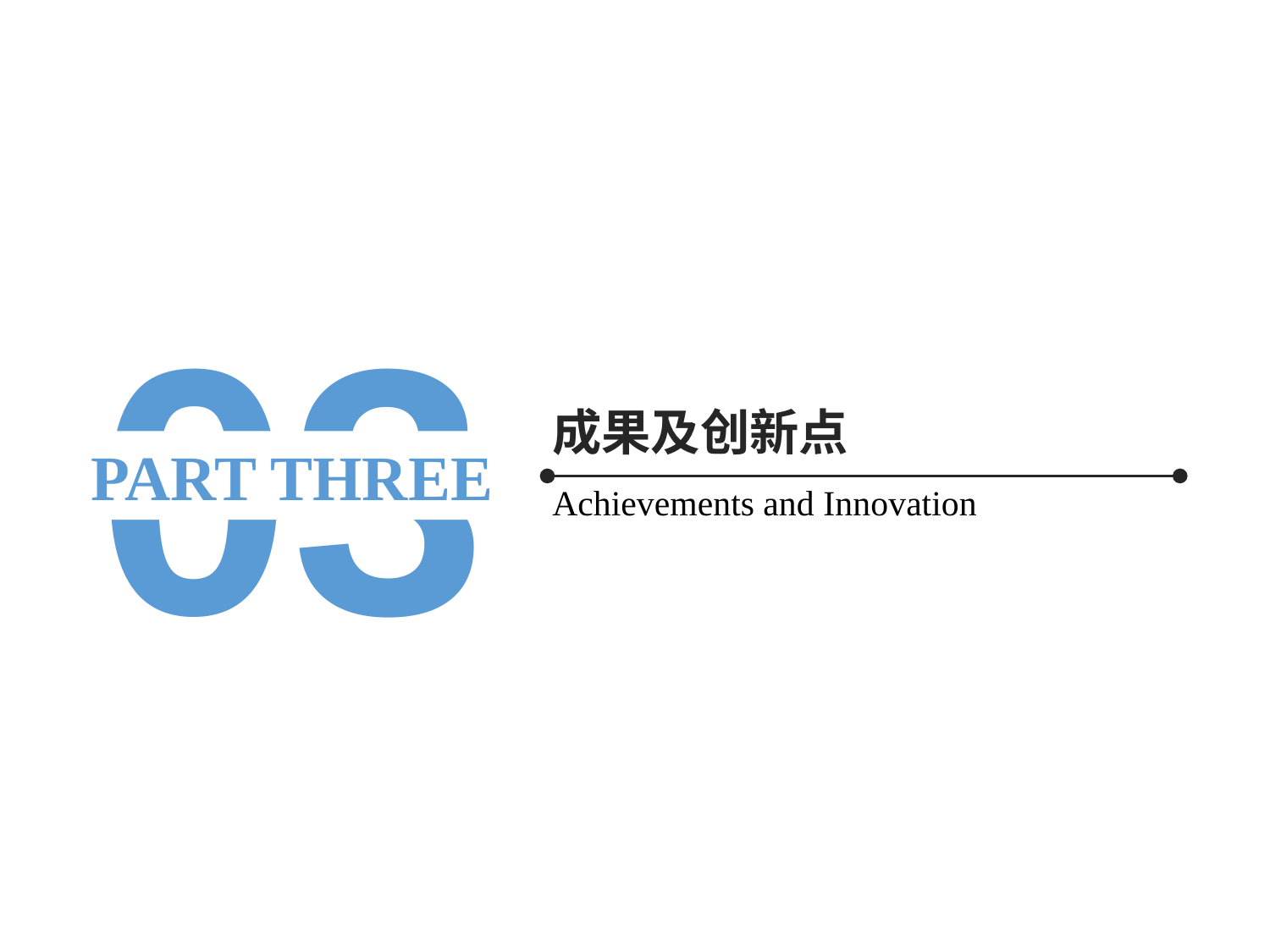

03
成果及创新点
PART THREE

Achievements and Innovation